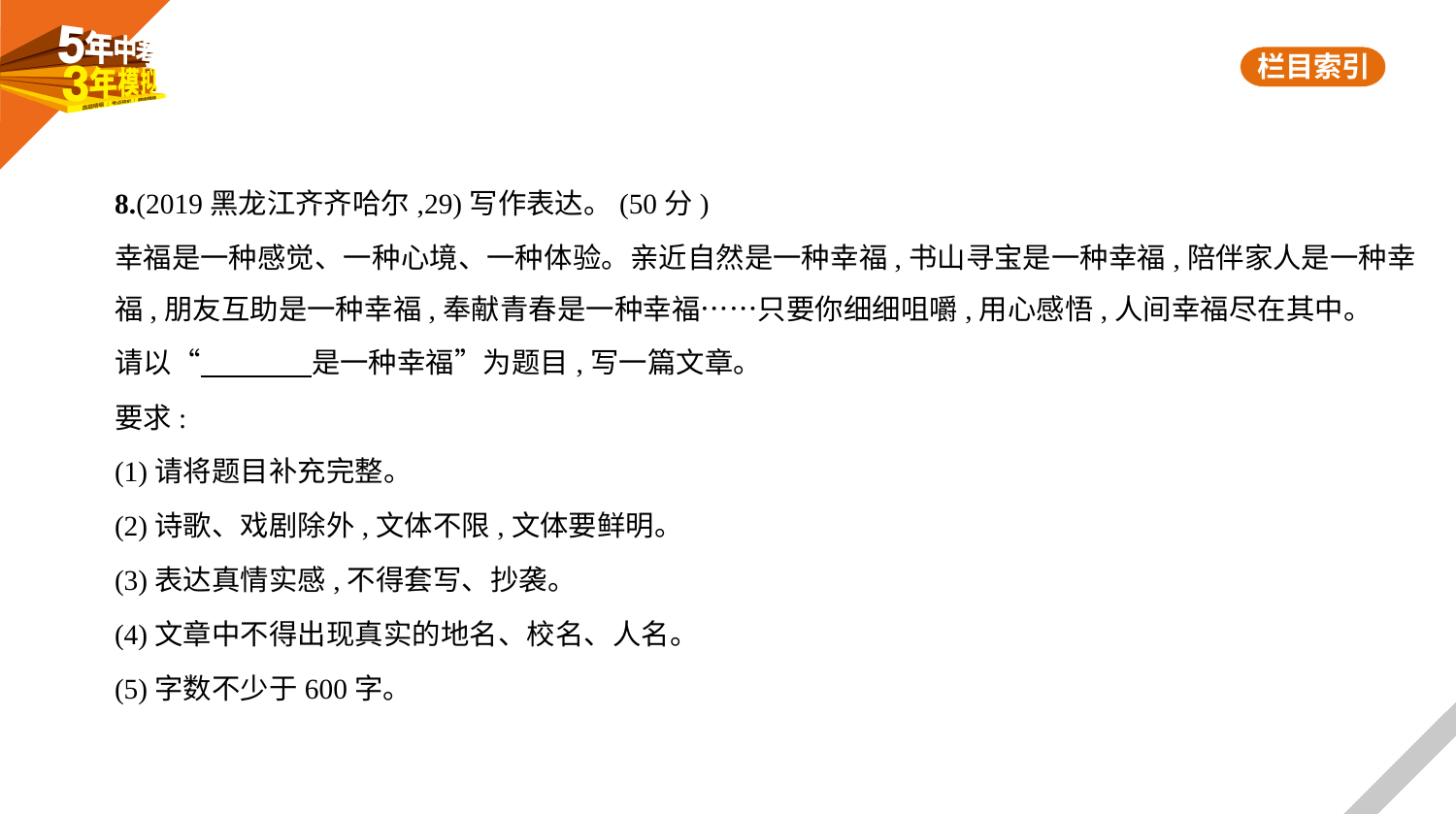

8.(2019黑龙江齐齐哈尔,29)写作表达。(50分)
幸福是一种感觉、一种心境、一种体验。亲近自然是一种幸福,书山寻宝是一种幸福,陪伴家人是一种幸
福,朋友互助是一种幸福,奉献青春是一种幸福……只要你细细咀嚼,用心感悟,人间幸福尽在其中。
请以“　　　    是一种幸福”为题目,写一篇文章。
要求:
(1)请将题目补充完整。
(2)诗歌、戏剧除外,文体不限,文体要鲜明。
(3)表达真情实感,不得套写、抄袭。
(4)文章中不得出现真实的地名、校名、人名。
(5)字数不少于600字。